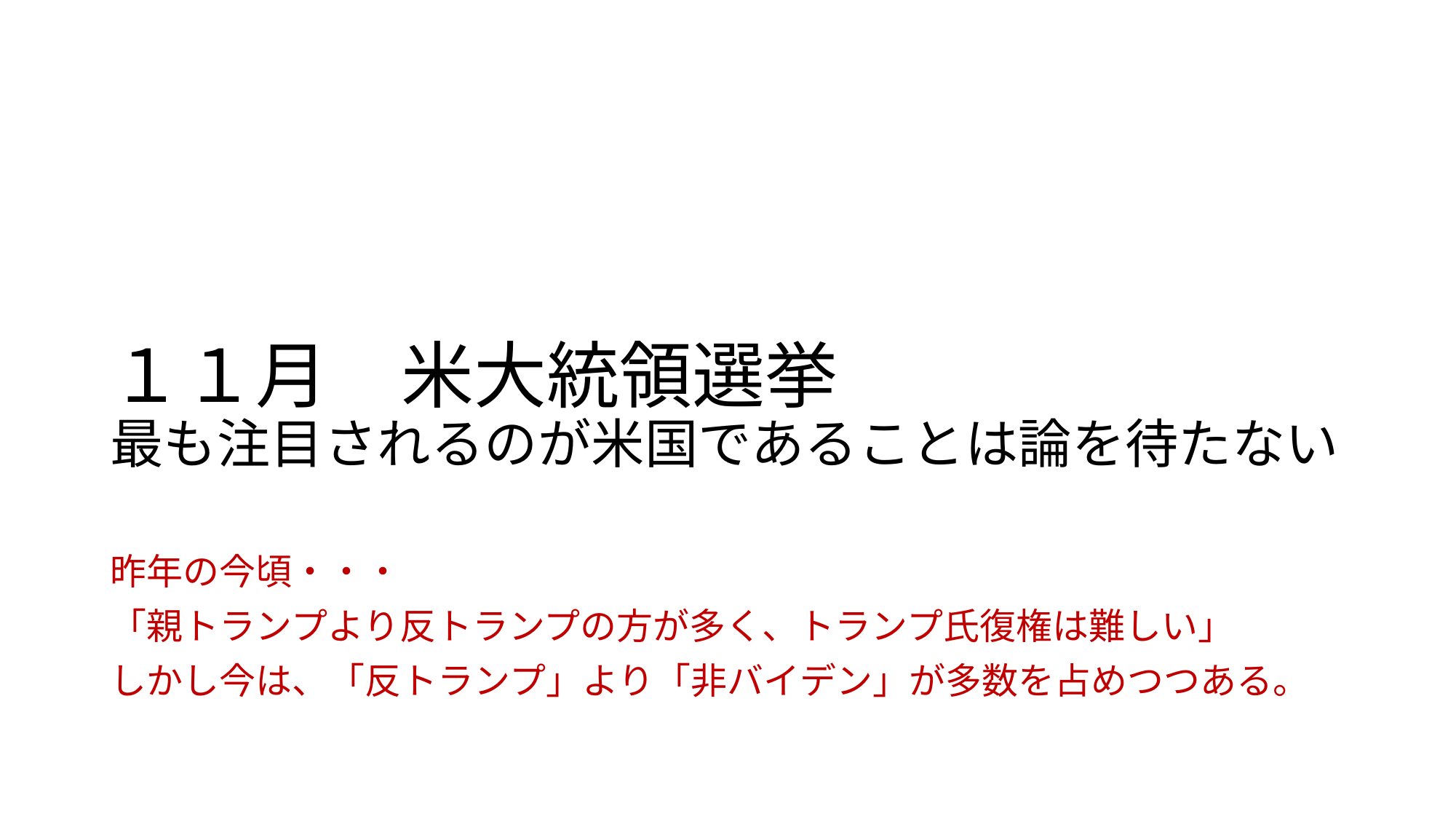

# １１月　米大統領選挙 最も注目されるのが米国であることは論を待たない
昨年の今頃・・・
「親トランプより反トランプの方が多く、トランプ氏復権は難しい」
しかし今は、「反トランプ」より「非バイデン」が多数を占めつつある。